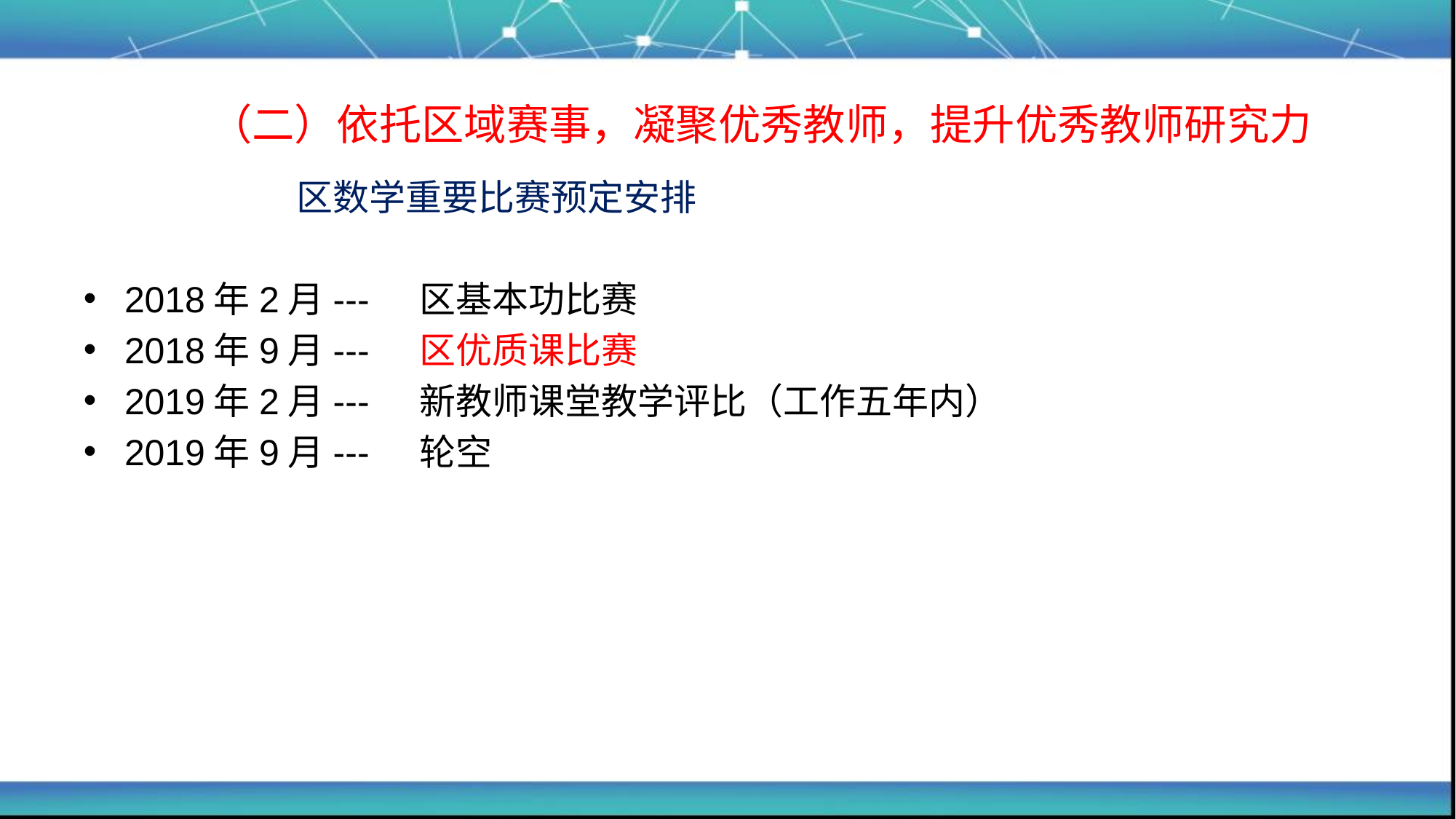

# （二）依托区域赛事，凝聚优秀教师，提升优秀教师研究力
                         区数学重要比赛预定安排

2018年2月---    区基本功比赛
2018年9月---    区优质课比赛
2019年2月---    新教师课堂教学评比（工作五年内）
2019年9月---    轮空